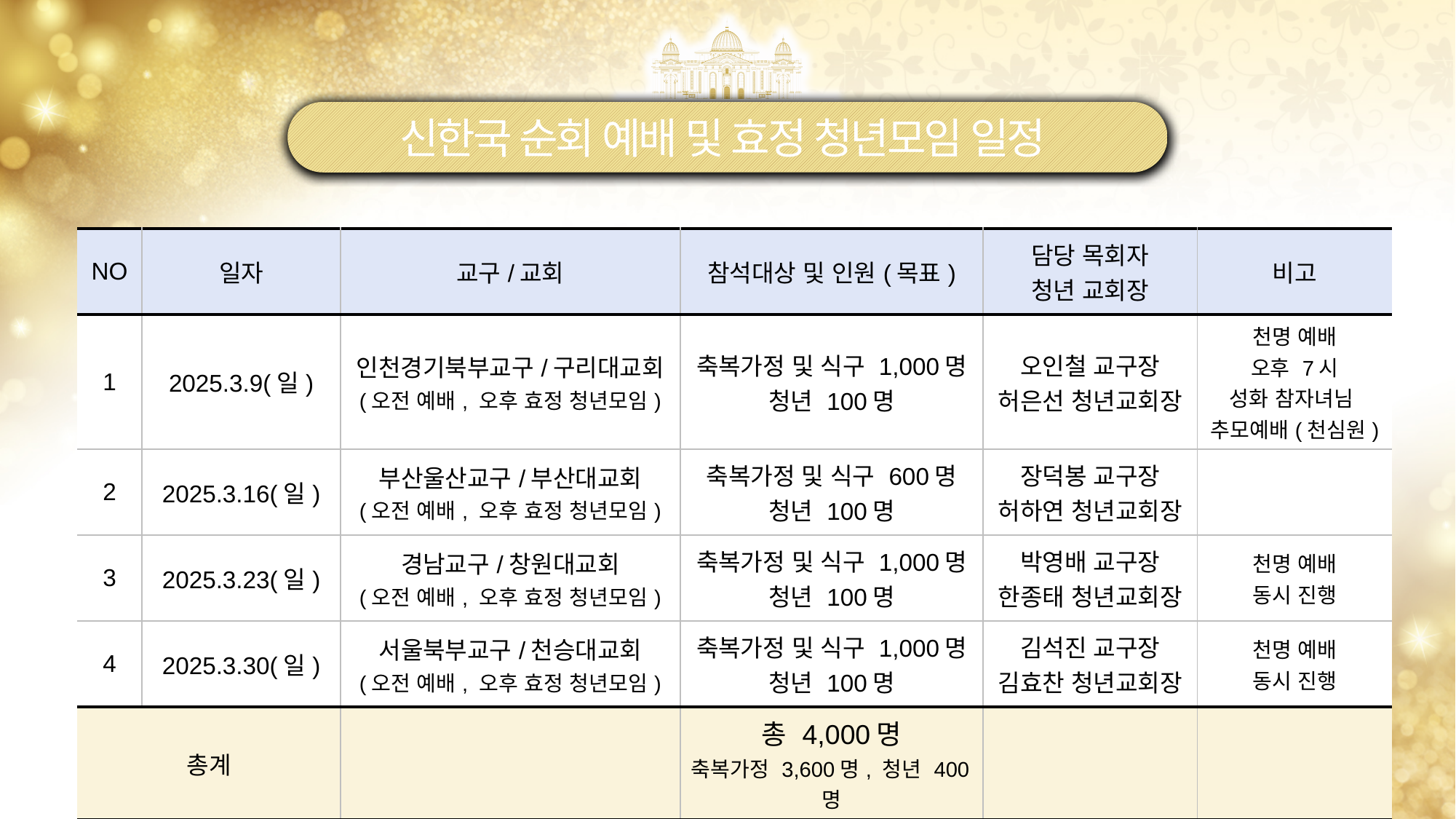

신한국 순회 예배 및 효정 청년모임 일정
| NO | 일자 | 교구/교회 | 참석대상 및 인원(목표) | 담당 목회자 청년 교회장 | 비고 |
| --- | --- | --- | --- | --- | --- |
| 1 | 2025.3.9(일) | 인천경기북부교구/구리대교회 (오전 예배, 오후 효정 청년모임) | 축복가정 및 식구 1,000명 청년 100명 | 오인철 교구장 허은선 청년교회장 | 천명 예배 오후 7시 성화 참자녀님 추모예배(천심원) |
| 2 | 2025.3.16(일) | 부산울산교구/부산대교회 (오전 예배, 오후 효정 청년모임) | 축복가정 및 식구 600명 청년 100명 | 장덕봉 교구장 허하연 청년교회장 |  |
| 3 | 2025.3.23(일) | 경남교구/창원대교회 (오전 예배, 오후 효정 청년모임) | 축복가정 및 식구 1,000명 청년 100명 | 박영배 교구장 한종태 청년교회장 | 천명 예배 동시 진행 |
| 4 | 2025.3.30(일) | 서울북부교구/천승대교회 (오전 예배, 오후 효정 청년모임) | 축복가정 및 식구 1,000명 청년 100명 | 김석진 교구장 김효찬 청년교회장 | 천명 예배 동시 진행 |
| 총계 |  |  | 총 4,000명 축복가정 3,600명, 청년 400명 |  |  |